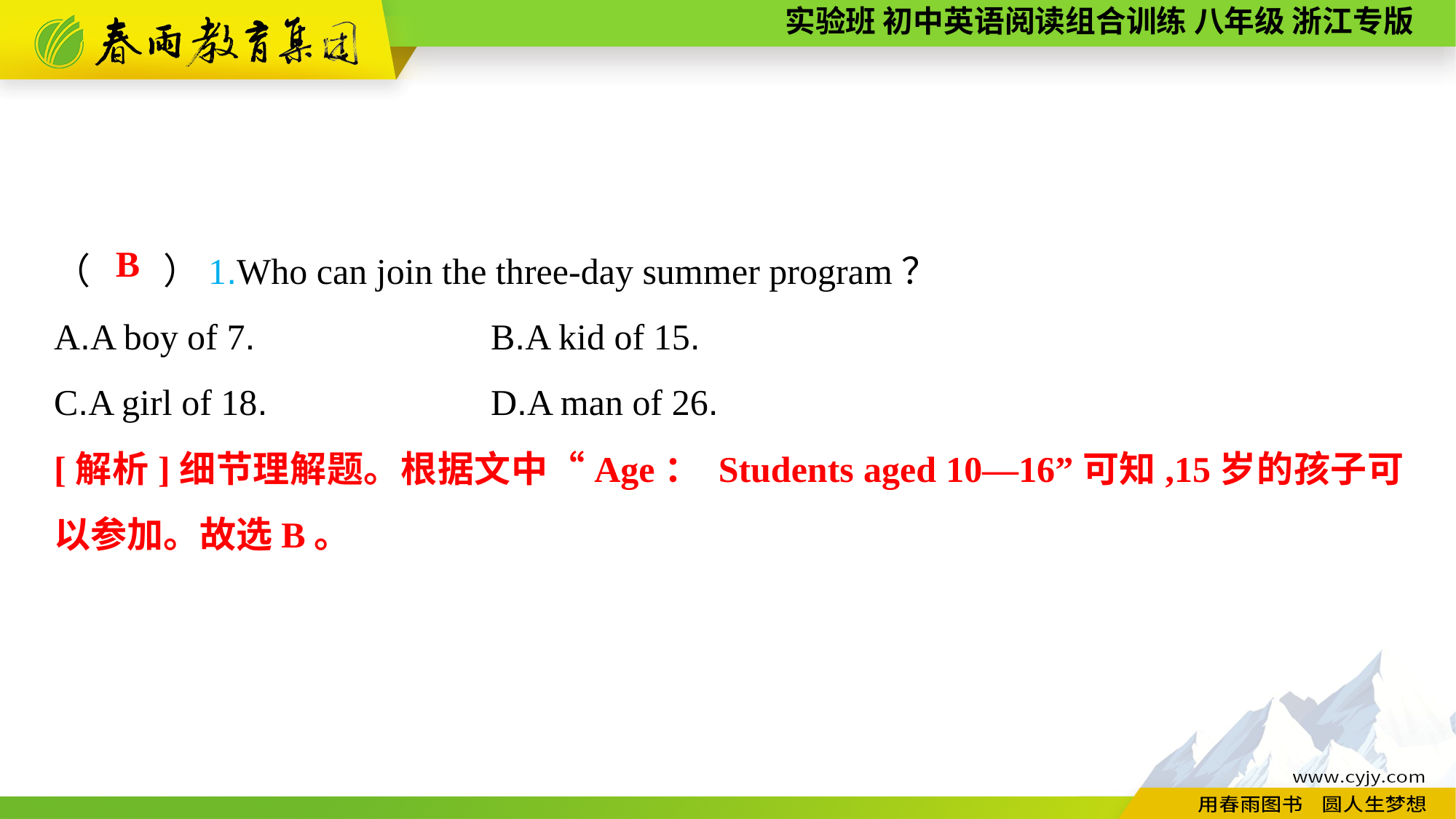

（　　）1.Who can join the three-day summer program？
A.A boy of 7.			B.A kid of 15.
C.A girl of 18.			D.A man of 26.
B
[解析]细节理解题。根据文中“Age： Students aged 10—16”可知,15岁的孩子可以参加。故选B。